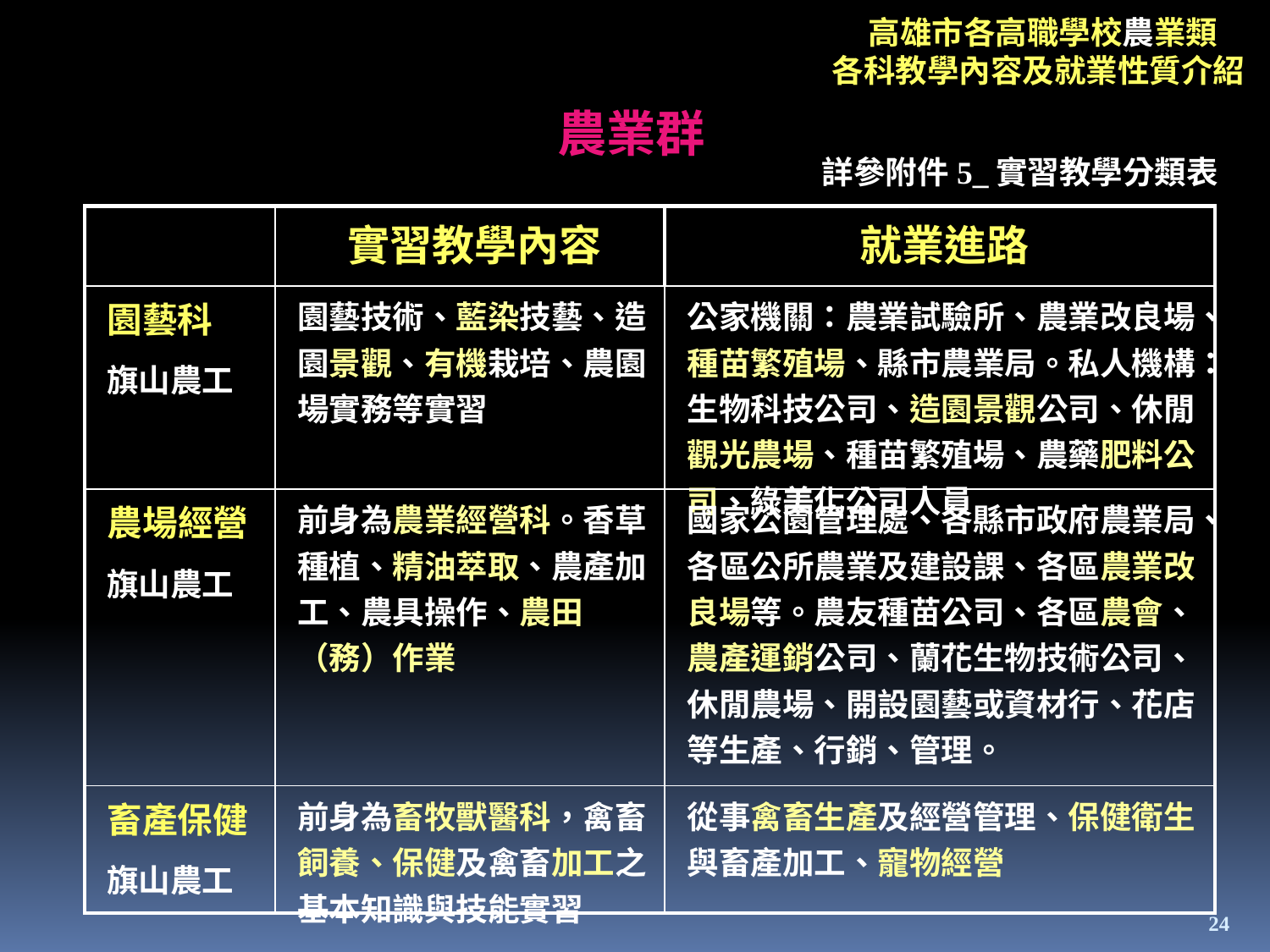

高雄市各高職學校農業類
各科教學內容及就業性質介紹
農業群
詳參附件5_實習教學分類表
|  | 實習教學內容 | 就業進路 |
| --- | --- | --- |
| 園藝科 旗山農工 | 園藝技術、藍染技藝、造園景觀、有機栽培、農園場實務等實習 | 公家機關：農業試驗所、農業改良場、種苗繁殖場、縣市農業局。私人機構：生物科技公司、造園景觀公司、休閒觀光農場、種苗繁殖場、農藥肥料公司、綠美化公司人員 |
| 農場經營 旗山農工 | 前身為農業經營科。香草種植、精油萃取、農產加工、農具操作、農田（務）作業 | 國家公園管理處、各縣市政府農業局、各區公所農業及建設課、各區農業改良場等。農友種苗公司、各區農會、農產運銷公司、蘭花生物技術公司、休閒農場、開設園藝或資材行、花店等生產、行銷、管理。 |
| 畜產保健 旗山農工 | 前身為畜牧獸醫科，禽畜飼養、保健及禽畜加工之基本知識與技能實習 | 從事禽畜生產及經營管理、保健衛生與畜產加工、寵物經營 |
24